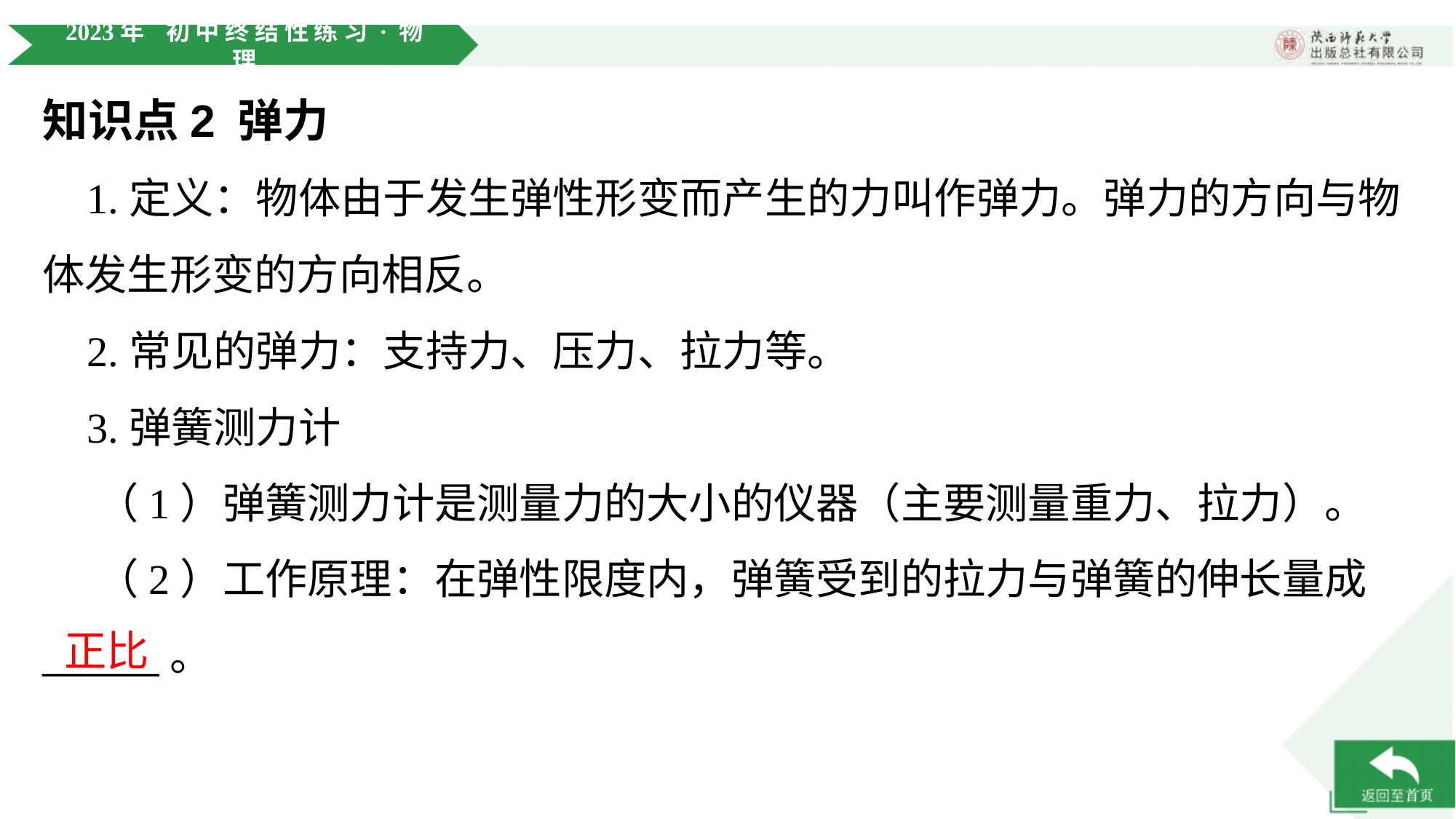

知识点2 弹力
    1.定义：物体由于发生弹性形变而产生的力叫作弹力。弹力的方向与物体发生形变的方向相反。
    2.常见的弹力：支持力、压力、拉力等。
    3.弹簧测力计
    （1）弹簧测力计是测量力的大小的仪器（主要测量重力、拉力）。
    （2）工作原理：在弹性限度内，弹簧受到的拉力与弹簧的伸长量成
正比
______。